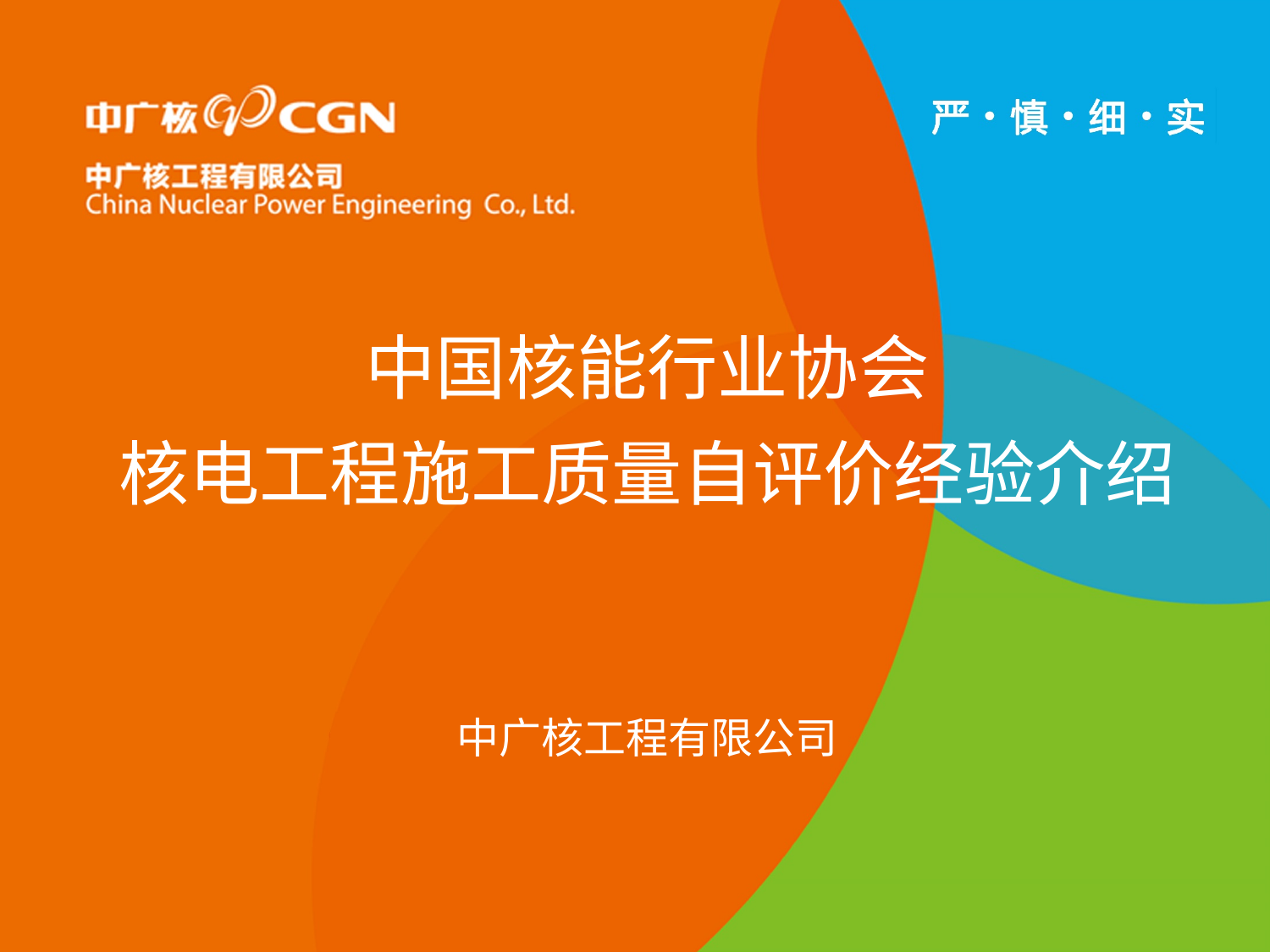

# 中国核能行业协会 核电工程施工质量自评价经验介绍

中广核工程有限公司